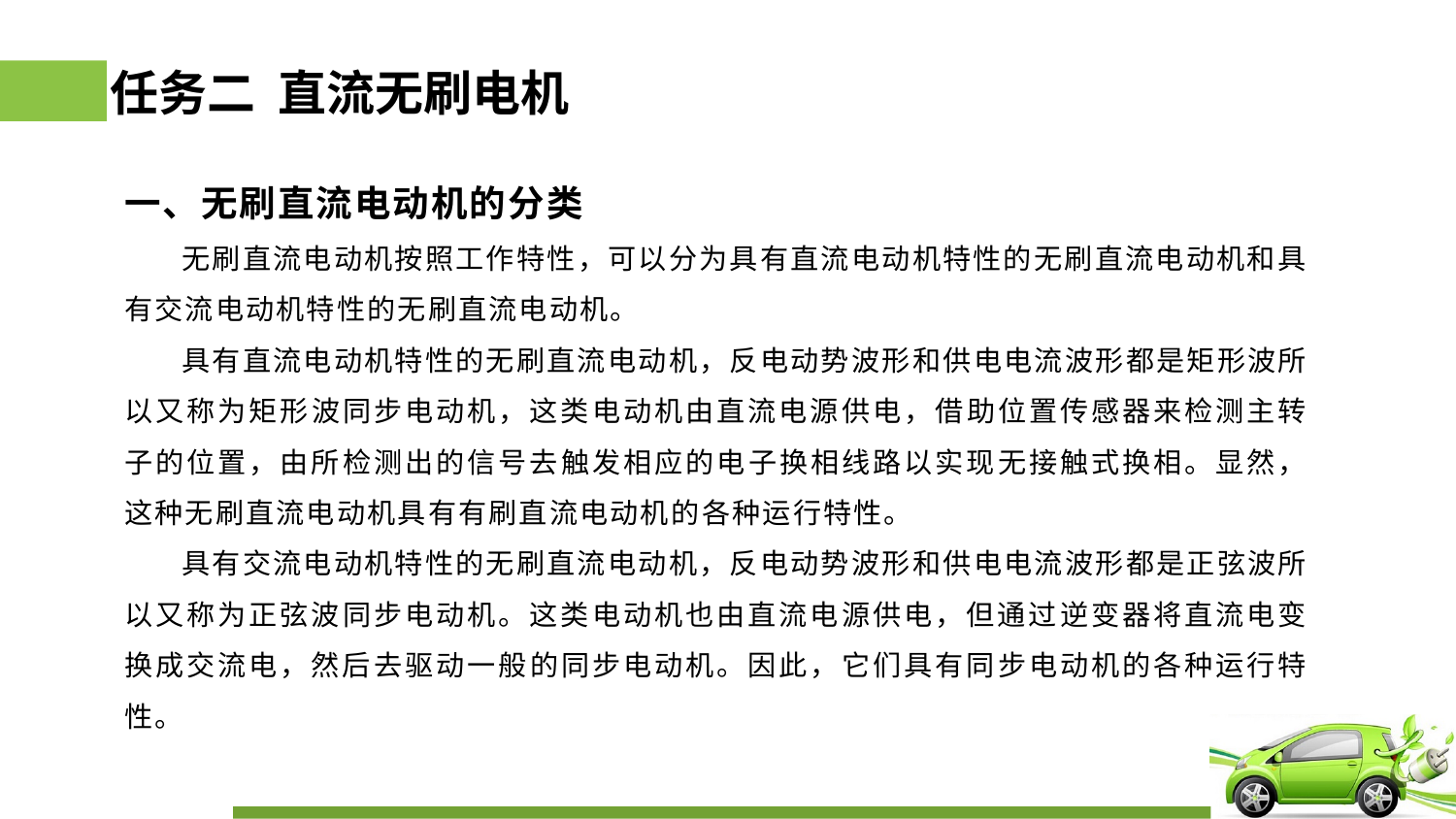

# 任务二  直流无刷电机
一、无刷直流电动机的分类
      无刷直流电动机按照工作特性，可以分为具有直流电动机特性的无刷直流电动机和具有交流电动机特性的无刷直流电动机。
      具有直流电动机特性的无刷直流电动机，反电动势波形和供电电流波形都是矩形波所以又称为矩形波同步电动机，这类电动机由直流电源供电，借助位置传感器来检测主转子的位置，由所检测出的信号去触发相应的电子换相线路以实现无接触式换相。显然，这种无刷直流电动机具有有刷直流电动机的各种运行特性。
      具有交流电动机特性的无刷直流电动机，反电动势波形和供电电流波形都是正弦波所以又称为正弦波同步电动机。这类电动机也由直流电源供电，但通过逆变器将直流电变换成交流电，然后去驱动一般的同步电动机。因此，它们具有同步电动机的各种运行特性。